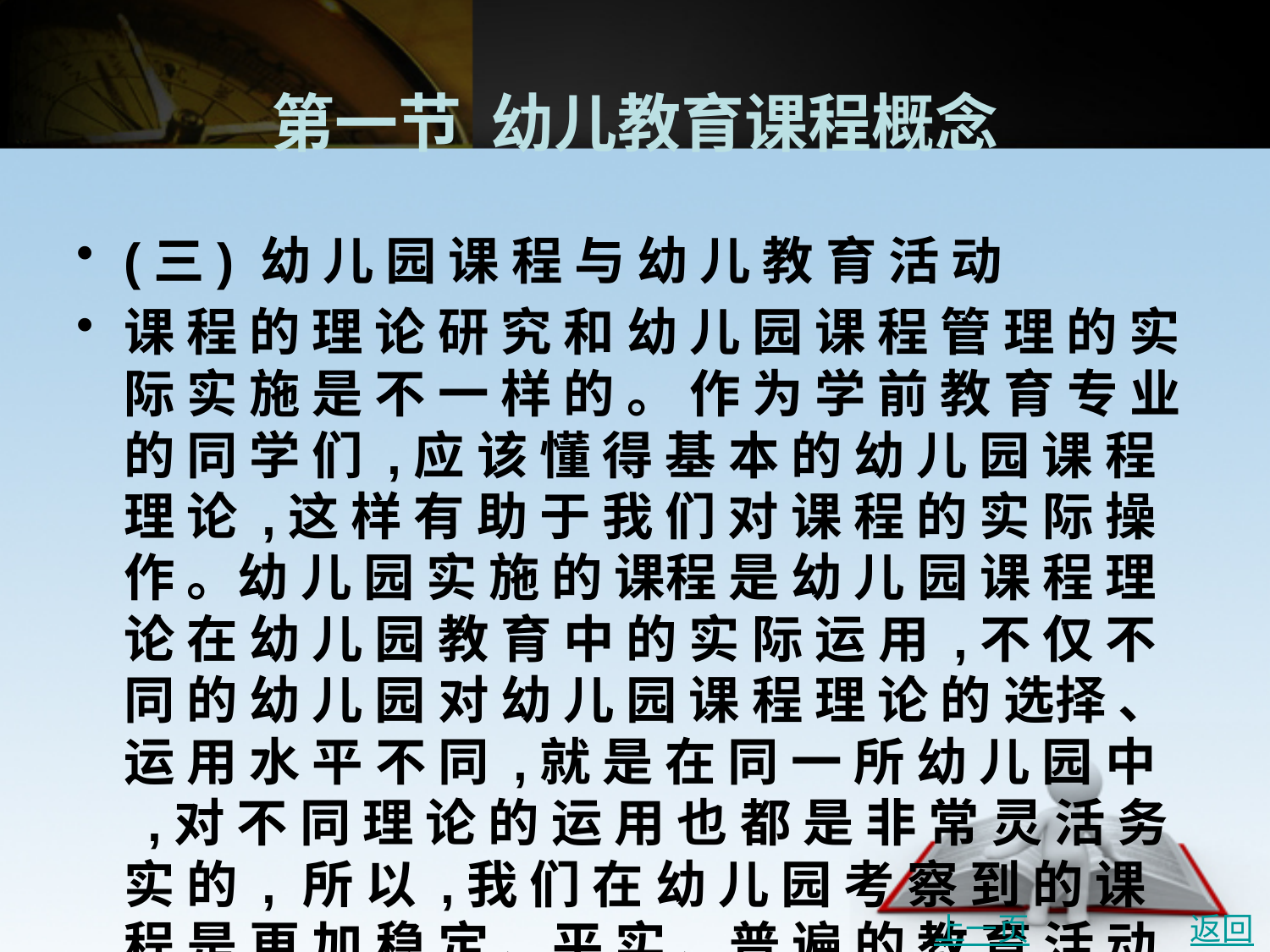

# 第一节  幼儿教育课程概念
(三) 幼 儿 园 课 程 与 幼 儿 教 育 活 动
课 程 的 理 论 研 究 和 幼 儿 园 课 程 管 理 的 实 际 实 施 是 不 一 样 的 。 作 为 学 前 教 育 专 业 的 同 学 们 ,应 该 懂 得 基 本 的 幼 儿 园 课 程 理 论 ,这 样 有 助 于 我 们 对 课 程 的 实 际 操 作 。幼 儿 园 实 施 的 课程 是 幼 儿 园 课 程 理 论 在 幼 儿 园 教 育 中 的 实 际 运 用 ,不 仅 不 同 的 幼 儿 园 对 幼 儿 园 课 程 理 论 的 选择 、运 用 水 平 不 同 ,就 是 在 同 一 所 幼 儿 园 中 ,对 不 同 理 论 的 运 用 也 都 是 非 常 灵 活 务 实 的 , 所 以 ,我 们 在 幼 儿 园 考 察 到 的 课 程 是 更 加 稳 定 、平 实 、普 遍 的 教 育 活 动 ,而 非 课 程 。
上一页
返回